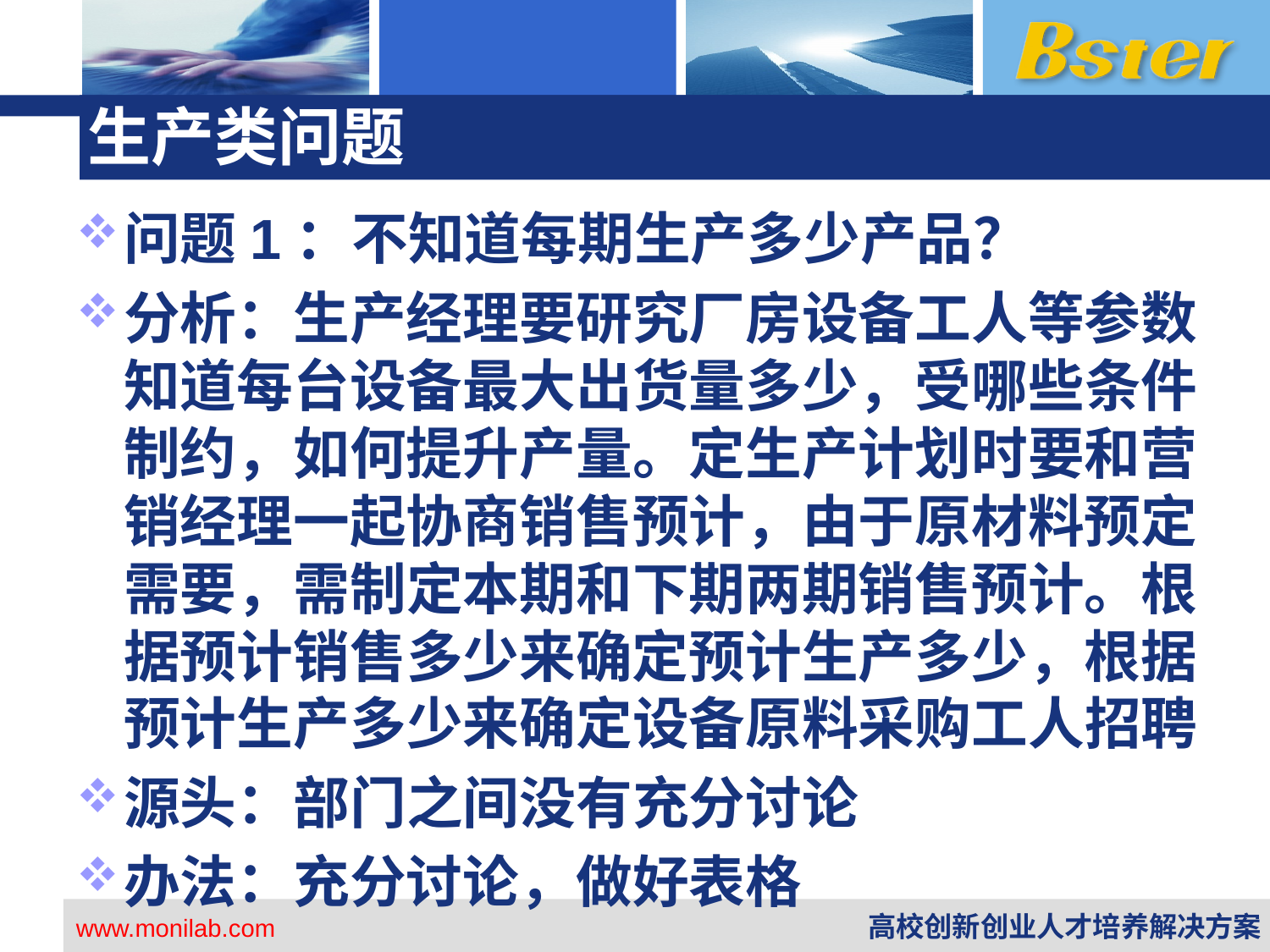

# 生产类问题
问题1：不知道每期生产多少产品？
分析：生产经理要研究厂房设备工人等参数知道每台设备最大出货量多少，受哪些条件制约，如何提升产量。定生产计划时要和营销经理一起协商销售预计，由于原材料预定需要，需制定本期和下期两期销售预计。根据预计销售多少来确定预计生产多少，根据预计生产多少来确定设备原料采购工人招聘
源头：部门之间没有充分讨论
办法：充分讨论，做好表格